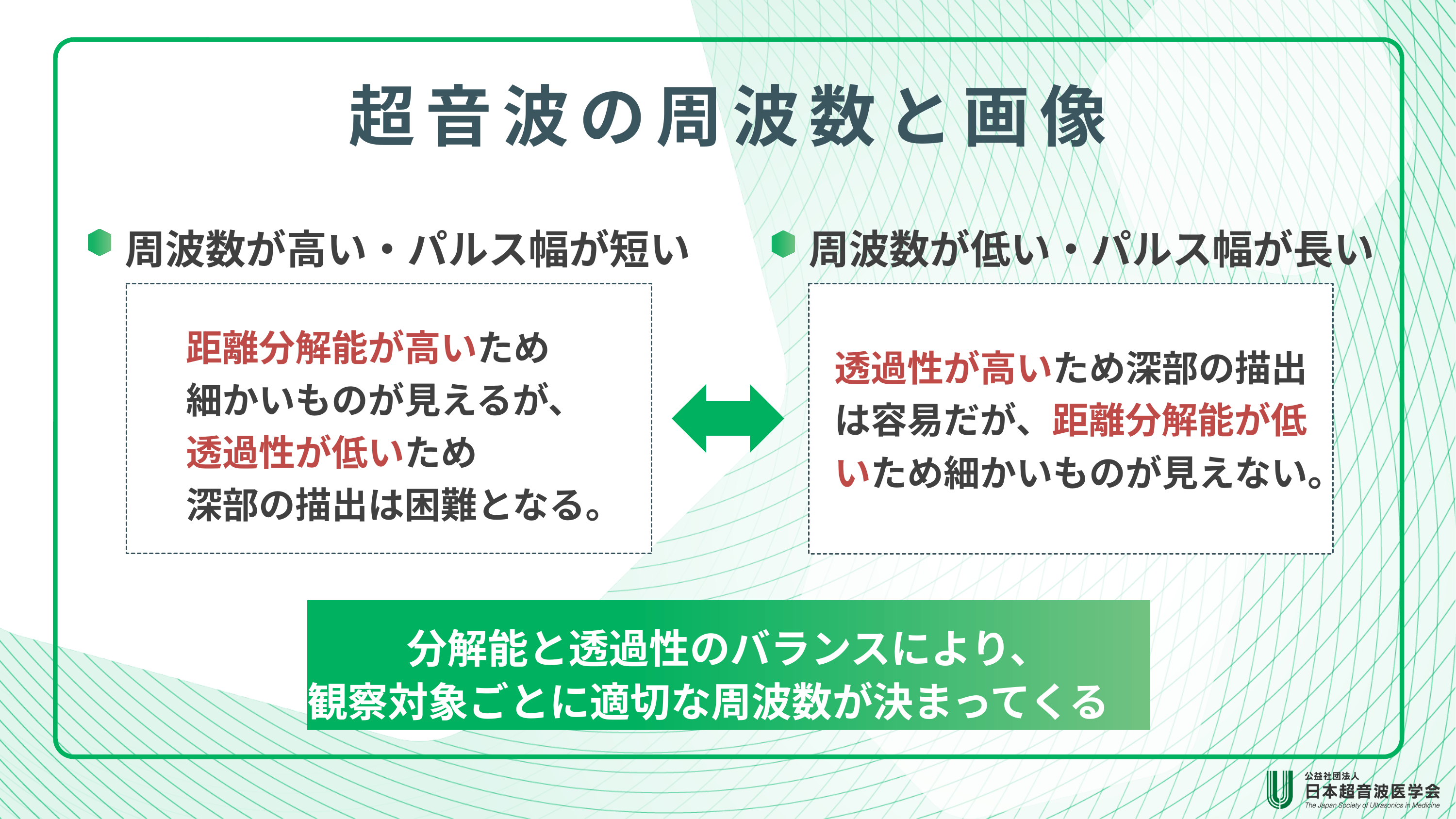

超音波の周波数と画像
周波数が高い・パルス幅が短い

距離分解能が高いため
細かいものが見えるが、
透過性が低いため
深部の描出は困難となる。
周波数が低い・パルス幅が長い

透過性が高いため深部の描出は容易だが、距離分解能が低いため細かいものが見えない。

分解能と透過性のバランスにより、
観察対象ごとに適切な周波数が決まってくる